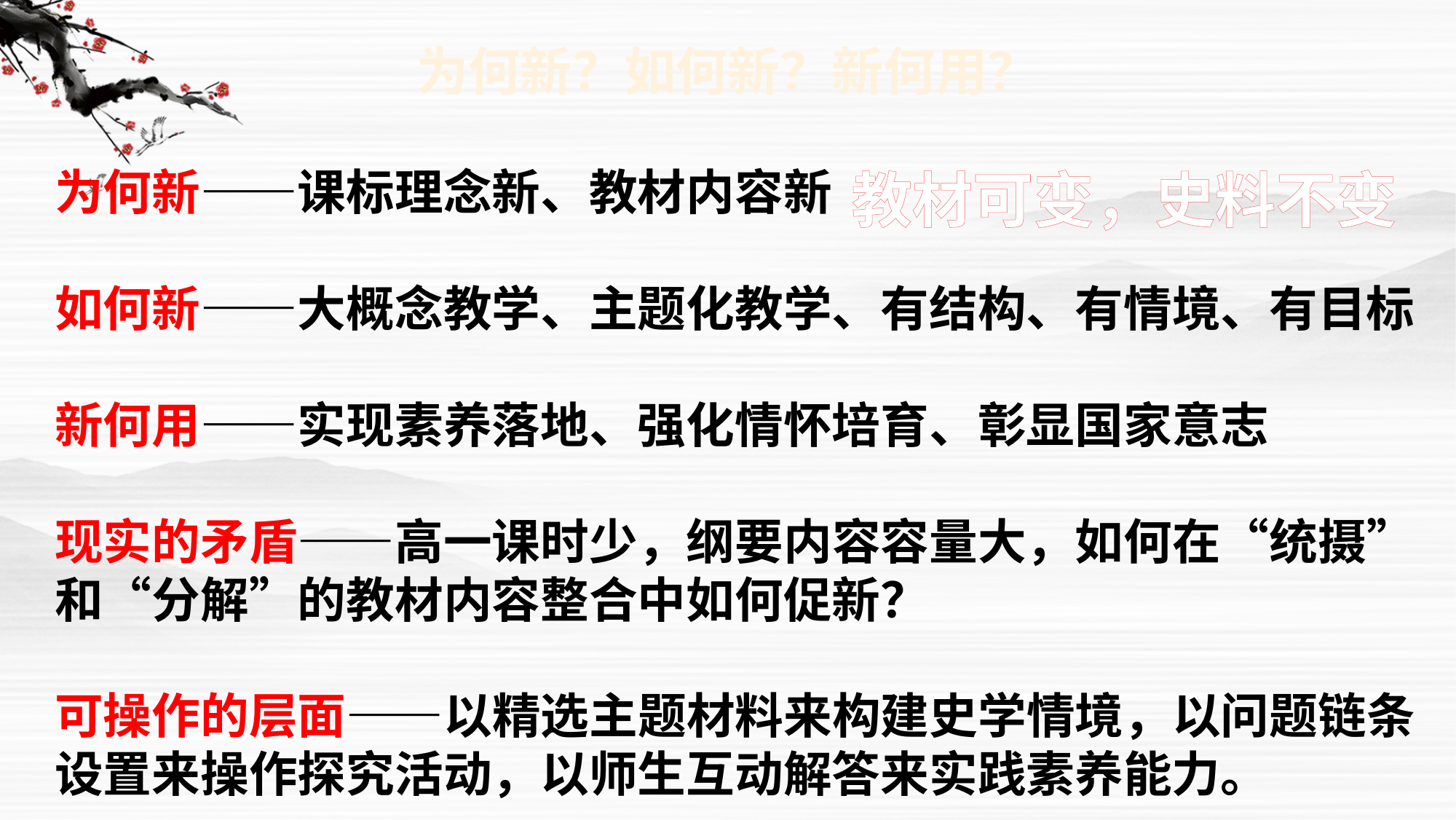

# 为何新？如何新？新何用？
为何新——课标理念新、教材内容新

如何新——大概念教学、主题化教学、有结构、有情境、有目标

新何用——实现素养落地、强化情怀培育、彰显国家意志

现实的矛盾——高一课时少，纲要内容容量大，如何在“统摄”和“分解”的教材内容整合中如何促新？

可操作的层面——以精选主题材料来构建史学情境，以问题链条设置来操作探究活动，以师生互动解答来实践素养能力。

教材可变，史料不变